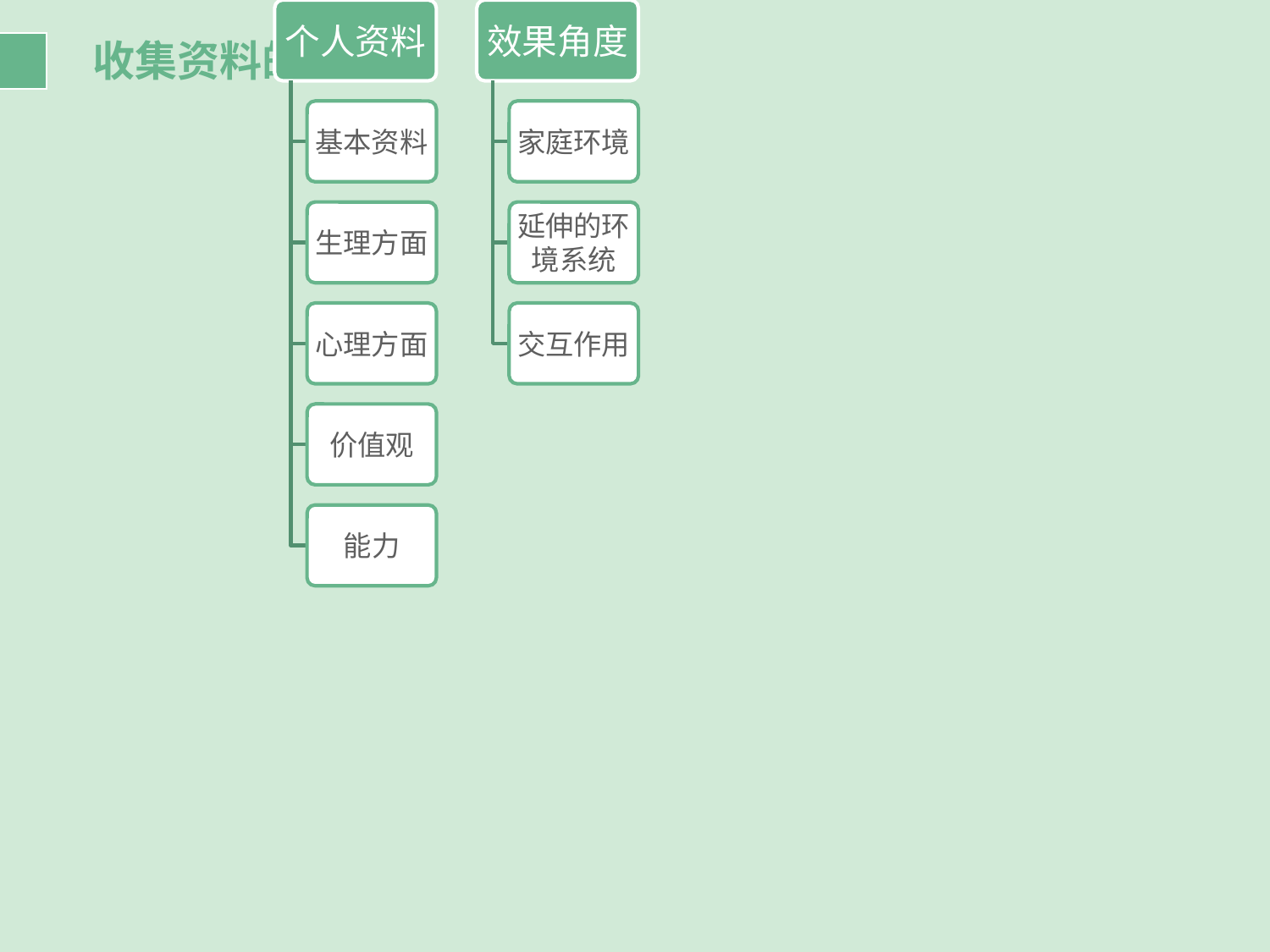

收集资料的重点

个人资料
基本资料
生理方面
心理方面
价值观
能力
效果角度
家庭环境
延伸的环境系统
交互作用